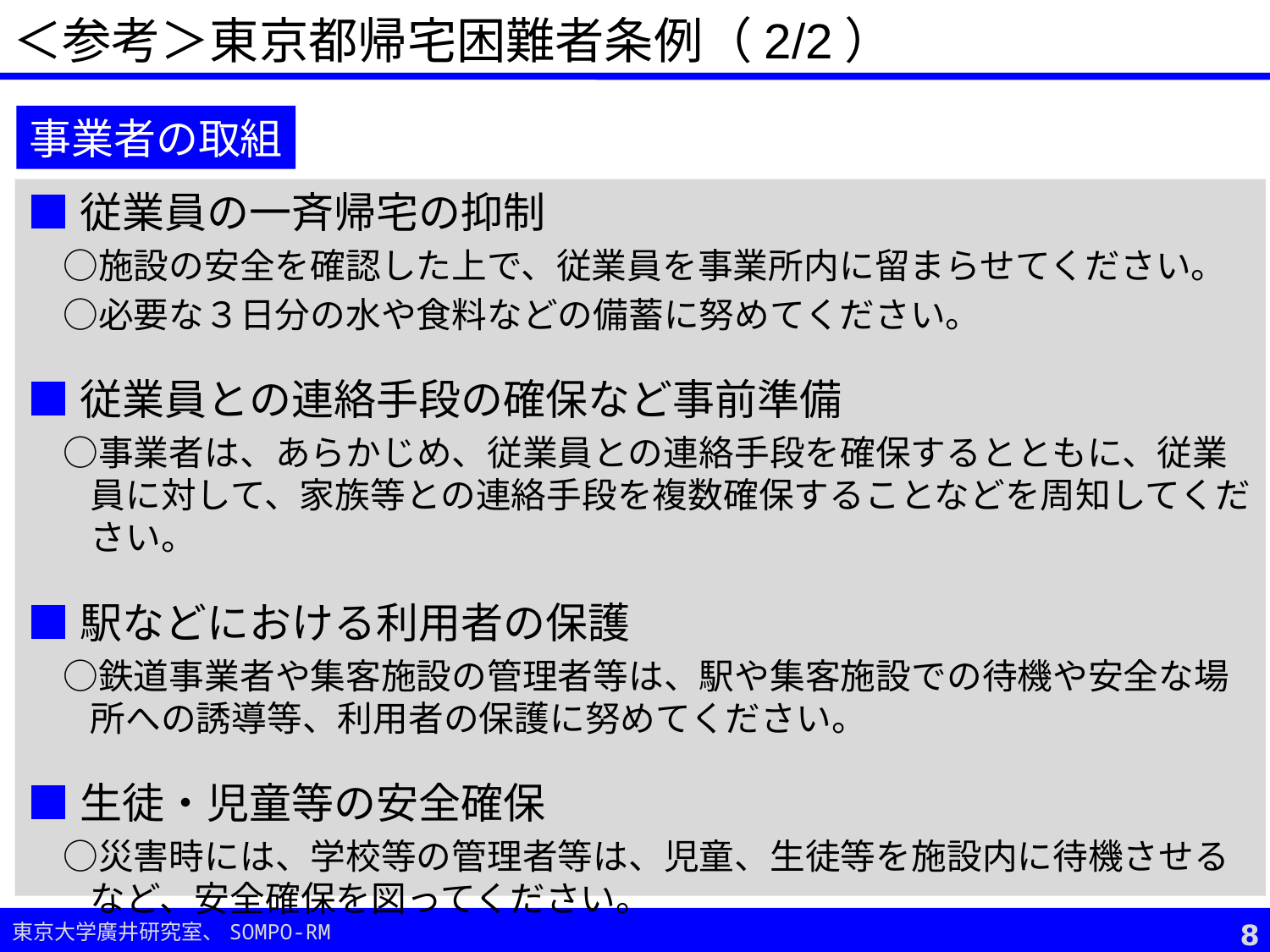

＜参考＞東京都帰宅困難者条例（2/2）
事業者の取組
■従業員の一斉帰宅の抑制
　○施設の安全を確認した上で、従業員を事業所内に留まらせてください。
　○必要な３日分の水や食料などの備蓄に努めてください。

■従業員との連絡手段の確保など事前準備
　○事業者は、あらかじめ、従業員との連絡手段を確保するとともに、従業員に対して、家族等との連絡手段を複数確保することなどを周知してください。

■駅などにおける利用者の保護
　○鉄道事業者や集客施設の管理者等は、駅や集客施設での待機や安全な場所への誘導等、利用者の保護に努めてください。

■生徒・児童等の安全確保
　○災害時には、学校等の管理者等は、児童、生徒等を施設内に待機させるなど、安全確保を図ってください。
8